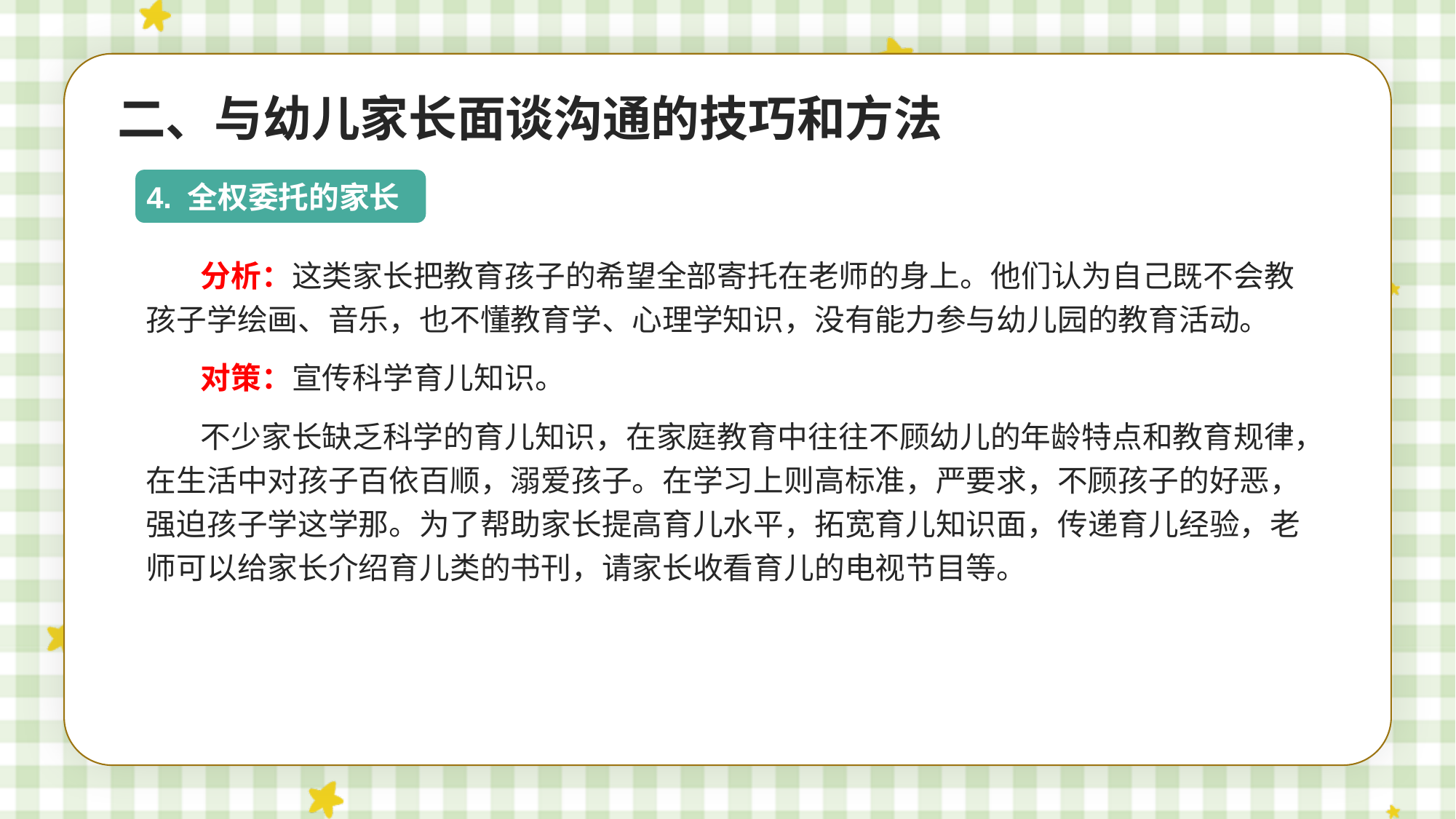

二、与幼儿家长面谈沟通的技巧和方法
 4. 全权委托的家长
分析：这类家长把教育孩子的希望全部寄托在老师的身上。他们认为自己既不会教孩子学绘画、音乐，也不懂教育学、心理学知识，没有能力参与幼儿园的教育活动。
对策：宣传科学育儿知识。
不少家长缺乏科学的育儿知识，在家庭教育中往往不顾幼儿的年龄特点和教育规律，在生活中对孩子百依百顺，溺爱孩子。在学习上则高标准，严要求，不顾孩子的好恶，强迫孩子学这学那。为了帮助家长提高育儿水平，拓宽育儿知识面，传递育儿经验，老师可以给家长介绍育儿类的书刊，请家长收看育儿的电视节目等。